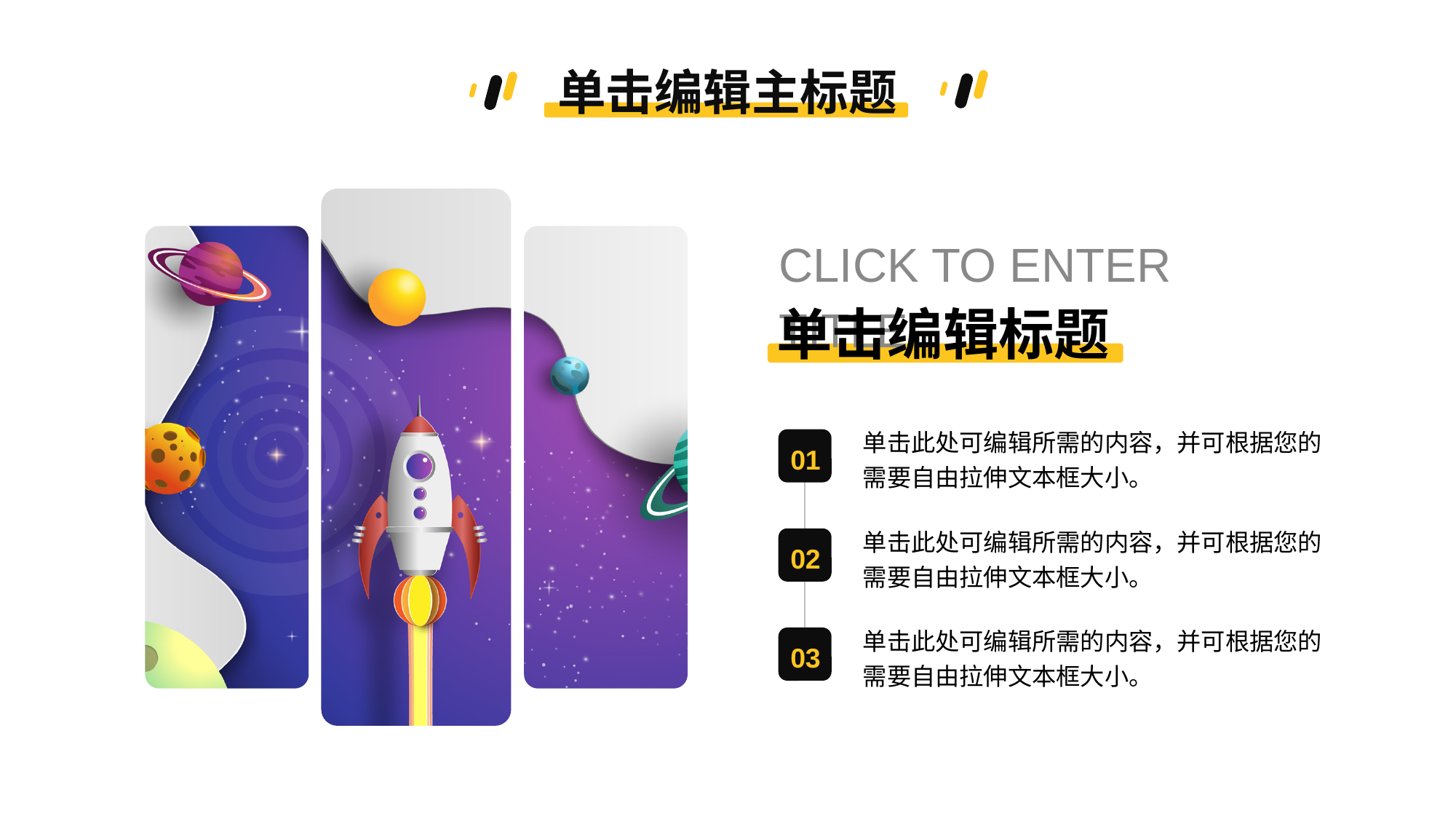

单击编辑主标题

CLICK TO ENTER TITLE
单击编辑标题

单击此处可编辑所需的内容，并可根据您的需要自由拉伸文本框大小。

01
单击此处可编辑所需的内容，并可根据您的需要自由拉伸文本框大小。

02
单击此处可编辑所需的内容，并可根据您的需要自由拉伸文本框大小。

03